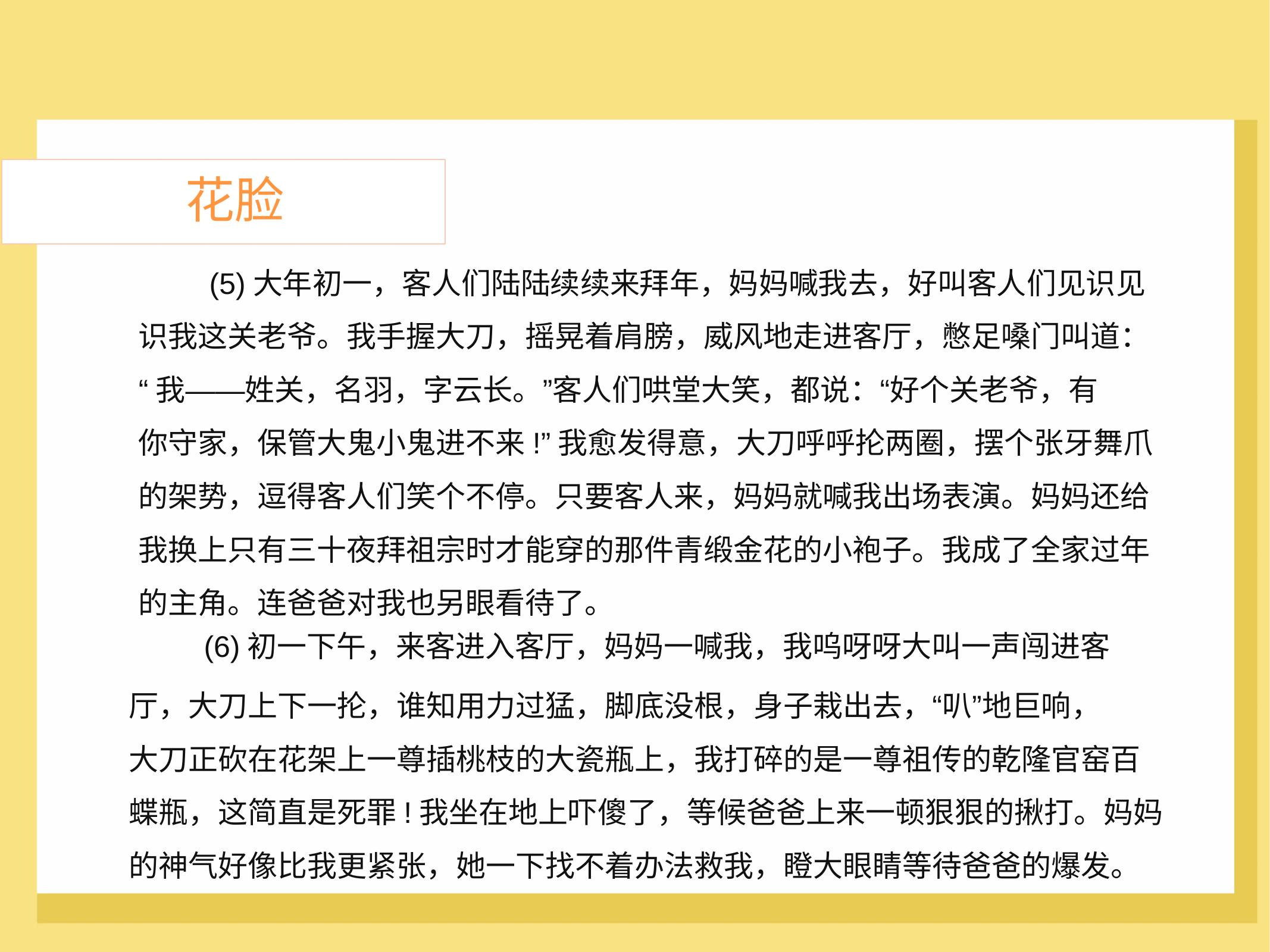

花脸
	(5)大年初一，客人们陆陆续续来拜年，妈妈喊我去，好叫客人们见识见

识我这关老爷。我手握大刀，摇晃着肩膀，威风地走进客厅，憋足嗓门叫道：

“我——姓关，名羽，字云长。”客人们哄堂大笑，都说：“好个关老爷，有

你守家，保管大鬼小鬼进不来!”我愈发得意，大刀呼呼抡两圈，摆个张牙舞爪

的架势，逗得客人们笑个不停。只要客人来，妈妈就喊我出场表演。妈妈还给

我换上只有三十夜拜祖宗时才能穿的那件青缎金花的小袍子。我成了全家过年

的主角。连爸爸对我也另眼看待了。
(6)初一下午，来客进入客厅，妈妈一喊我，我呜呀呀大叫一声闯进客
厅，大刀上下一抡，谁知用力过猛，脚底没根，身子栽出去，“叭”地巨响，

大刀正砍在花架上一尊插桃枝的大瓷瓶上，我打碎的是一尊祖传的乾隆官窑百

蝶瓶，这简直是死罪!我坐在地上吓傻了，等候爸爸上来一顿狠狠的揪打。妈妈

的神气好像比我更紧张，她一下找不着办法救我，瞪大眼睛等待爸爸的爆发。